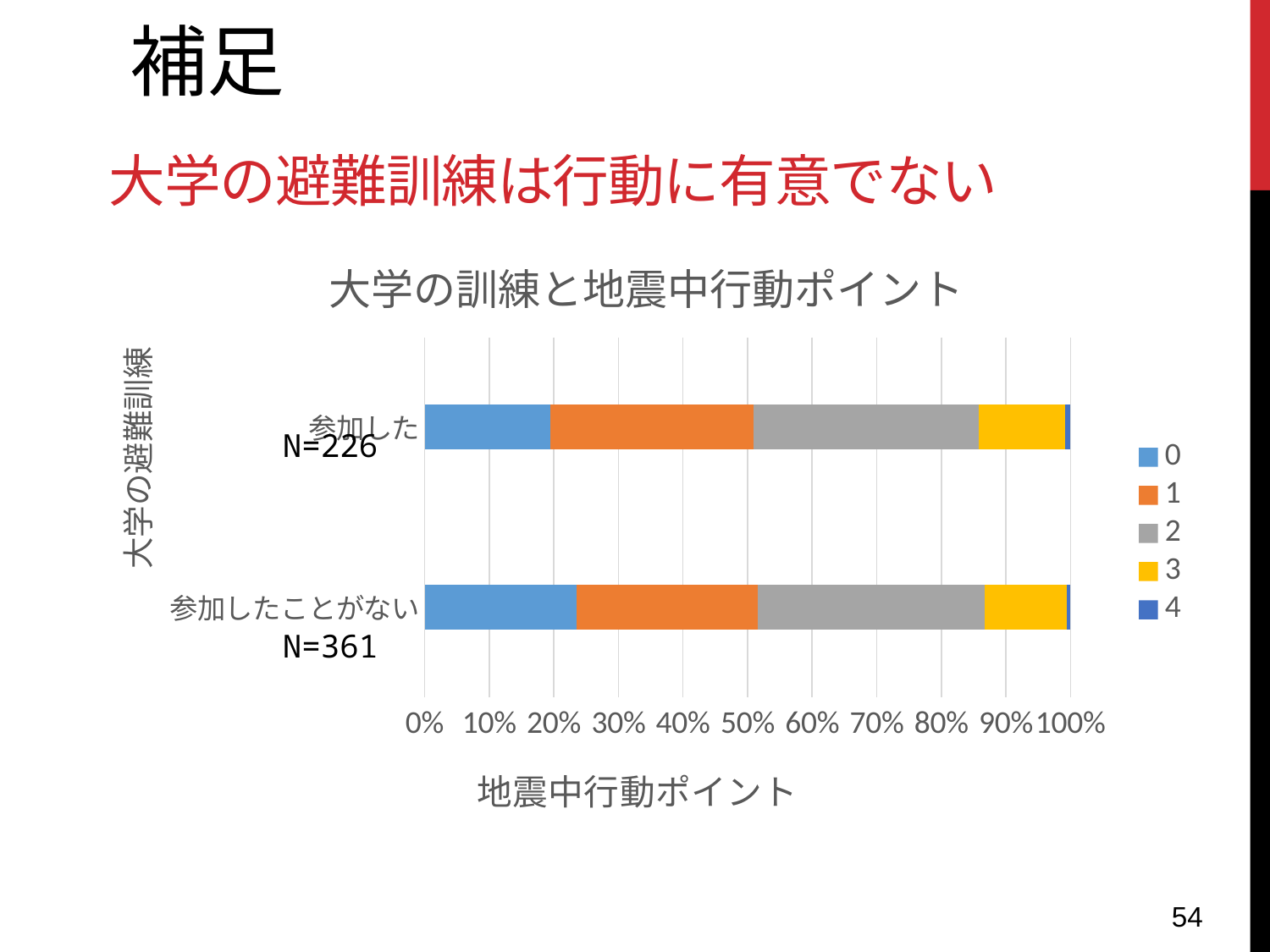

補足
# 大学の避難訓練は行動に有意でない

### Chart: 大学の訓練と地震中行動ポイント

| Category | 0 | 1 | 2 | 3 | 4 |
|---|---|---|---|---|---|
| 参加したことがない | 85.0 | 101.0 | 127.0 | 46.0 | 2.0 |
| 参加した | 44.0 | 71.0 | 79.0 | 30.0 | 2.0 |
N=226
N=361
54